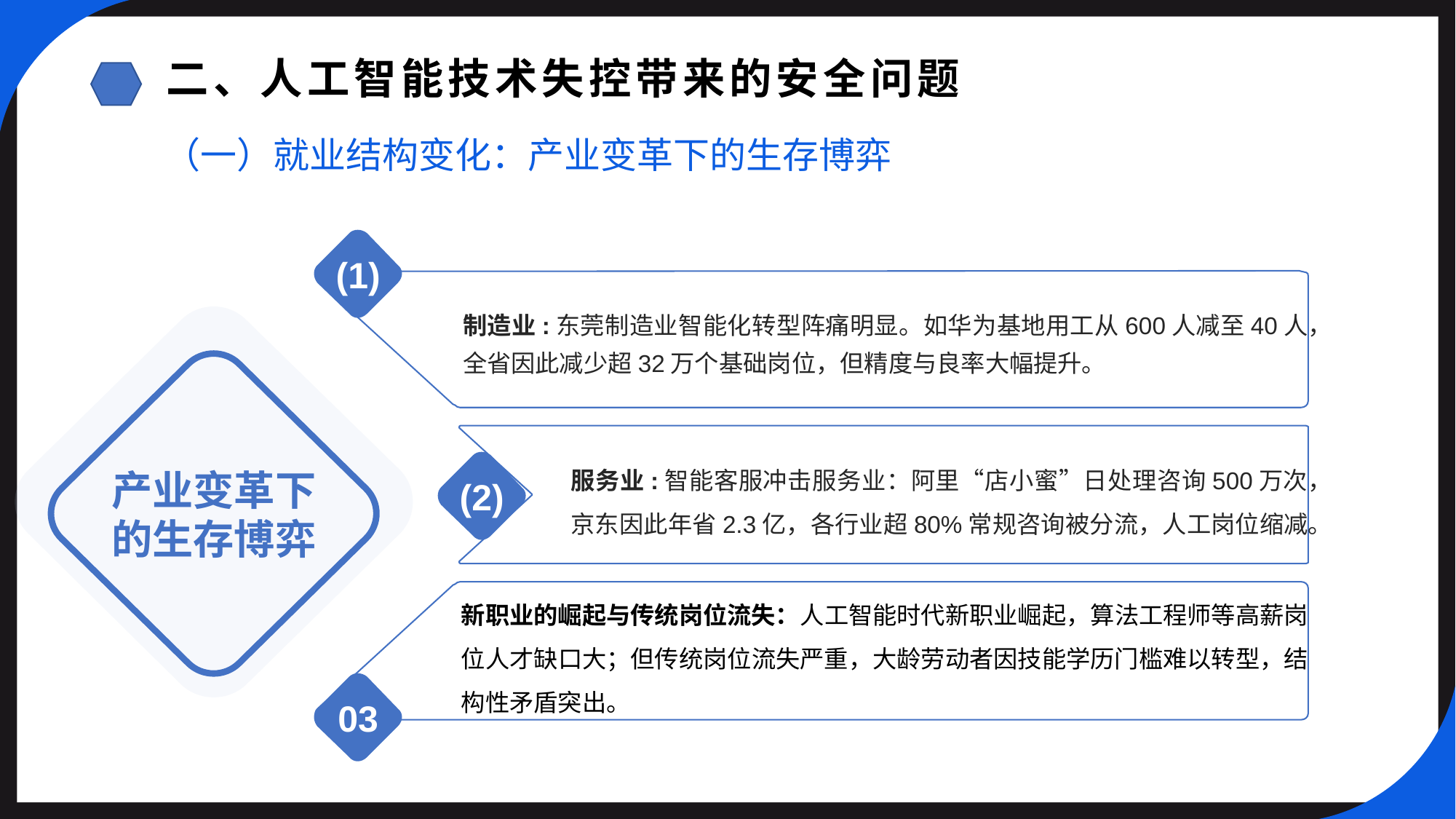

二、人工智能技术失控带来的安全问题
（一）就业结构变化：产业变革下的生存博弈
(1)
制造业:东莞制造业智能化转型阵痛明显。如华为基地用工从600人减至40人，全省因此减少超32万个基础岗位，但精度与良率大幅提升。

产业变革下的生存博弈
服务业:智能客服冲击服务业：阿里“店小蜜”日处理咨询500万次，京东因此年省2.3亿，各行业超80%常规咨询被分流，人工岗位缩减。
(2)
新职业的崛起与传统岗位流失：人工智能时代新职业崛起，算法工程师等高薪岗位人才缺口大；但传统岗位流失严重，大龄劳动者因技能学历门槛难以转型，结构性矛盾突出。
03